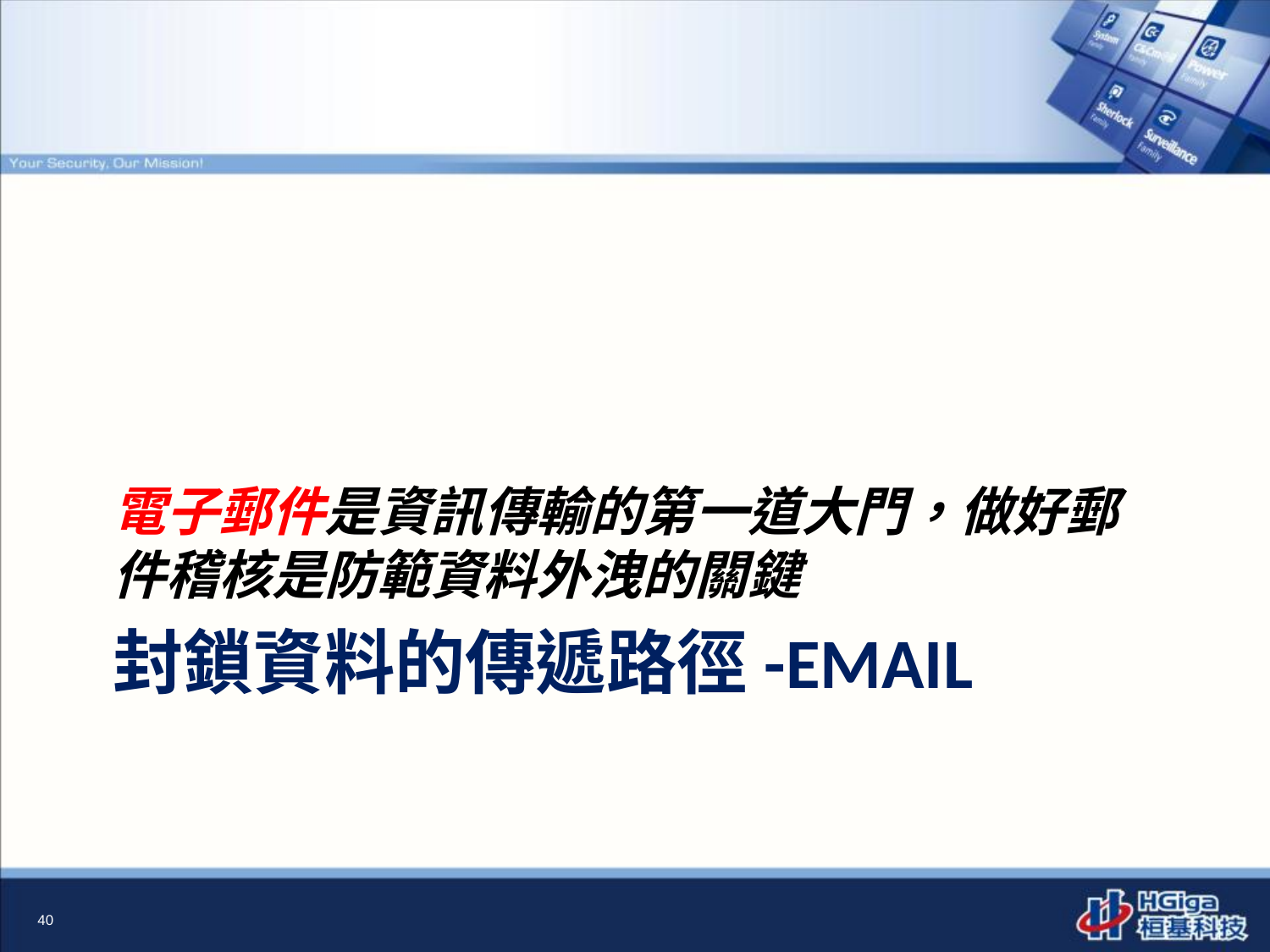

電子郵件是資訊傳輸的第一道大門，做好郵件稽核是防範資料外洩的關鍵
# 封鎖資料的傳遞路徑-Email
40